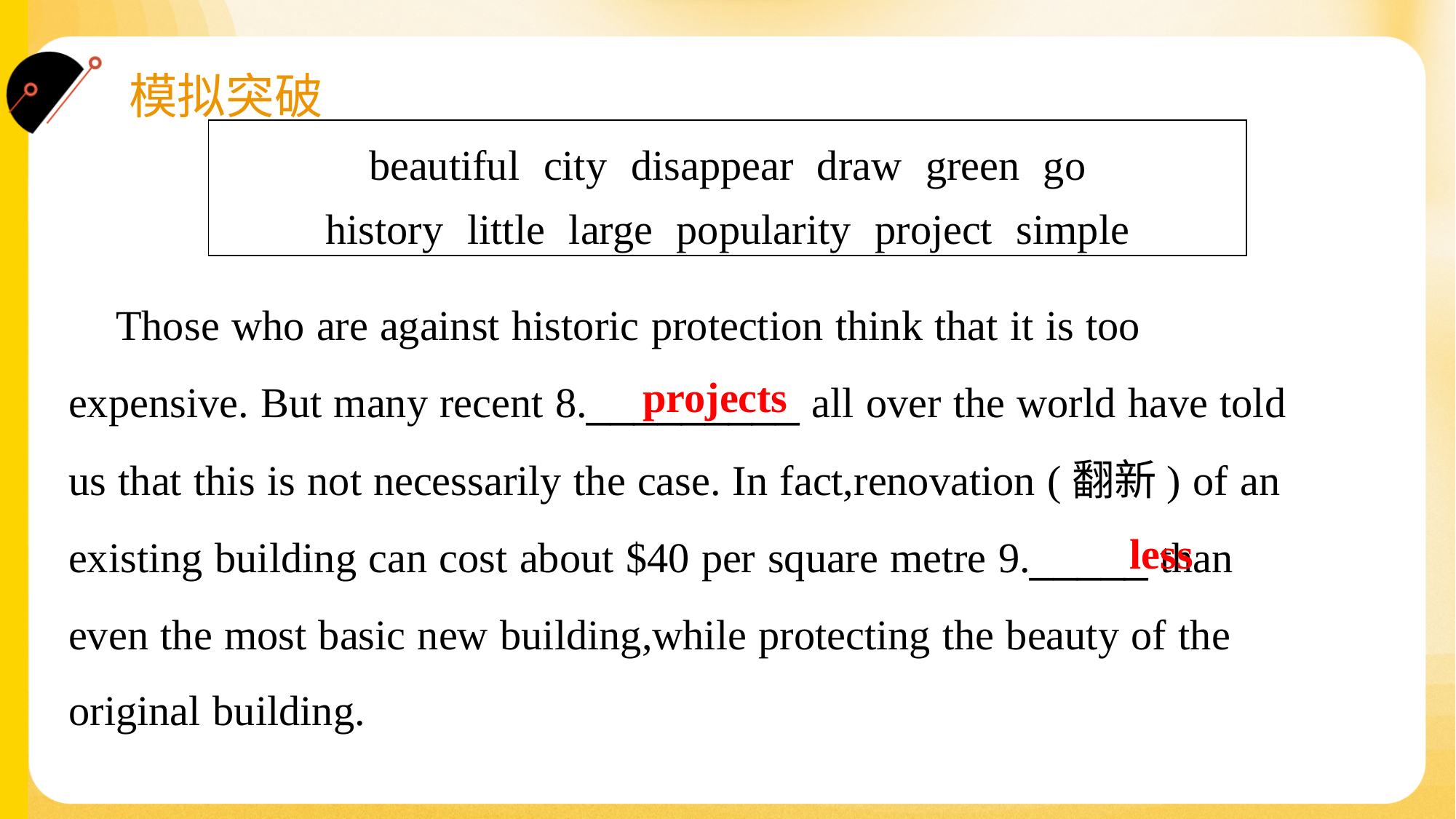

| beautiful city disappear draw green go history little large popularity project simple |
| --- |
    Those who are against historic protection think that it is too
expensive. But many recent 8._________ all over the world have told
us that this is not necessarily the case. In fact,renovation (翻新) of an
existing building can cost about $40 per square metre 9._____ than
even the most basic new building,while protecting the beauty of the
original building.#1.1.4
projects
less